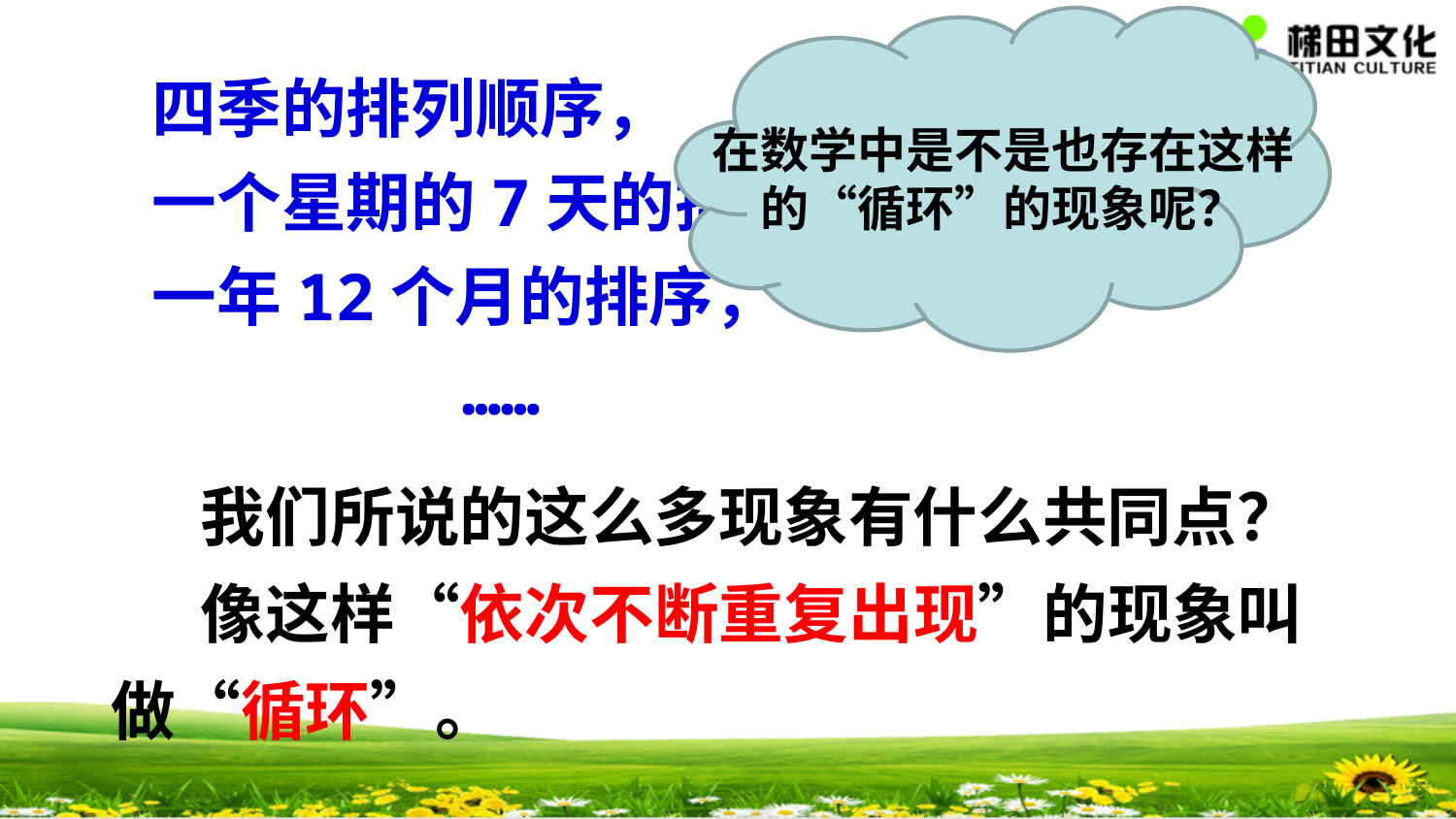

在数学中是不是也存在这样的“循环”的现象呢？
四季的排列顺序，
一个星期的7天的排列顺序，
一年12个月的排序，
        ……
     我们所说的这么多现象有什么共同点？
     像这样“依次不断重复出现”的现象叫做“循环”。